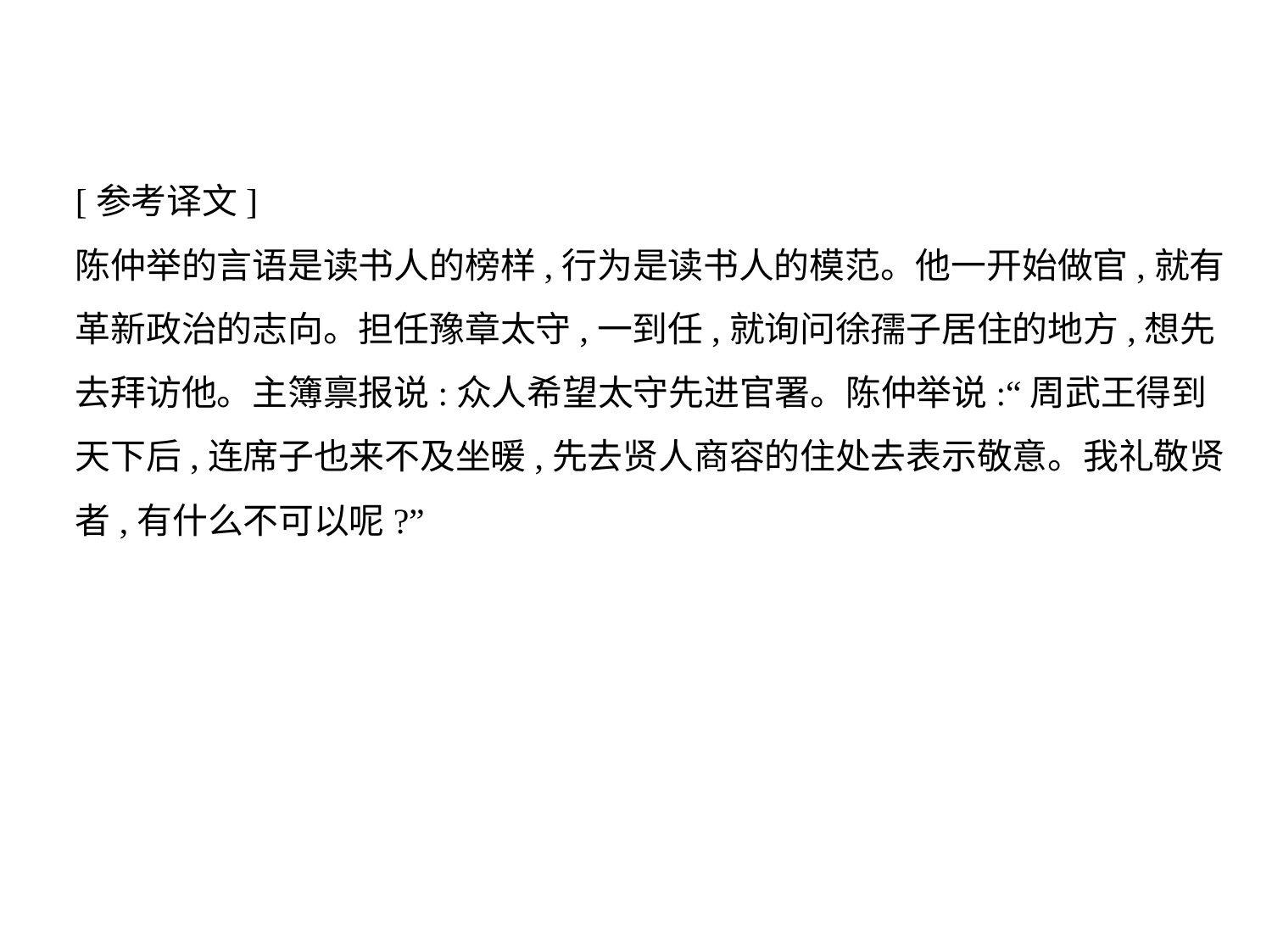

[参考译文]
陈仲举的言语是读书人的榜样,行为是读书人的模范。他一开始做官,就有
革新政治的志向。担任豫章太守,一到任,就询问徐孺子居住的地方,想先
去拜访他。主簿禀报说:众人希望太守先进官署。陈仲举说:“周武王得到
天下后,连席子也来不及坐暖,先去贤人商容的住处去表示敬意。我礼敬贤
者,有什么不可以呢?”